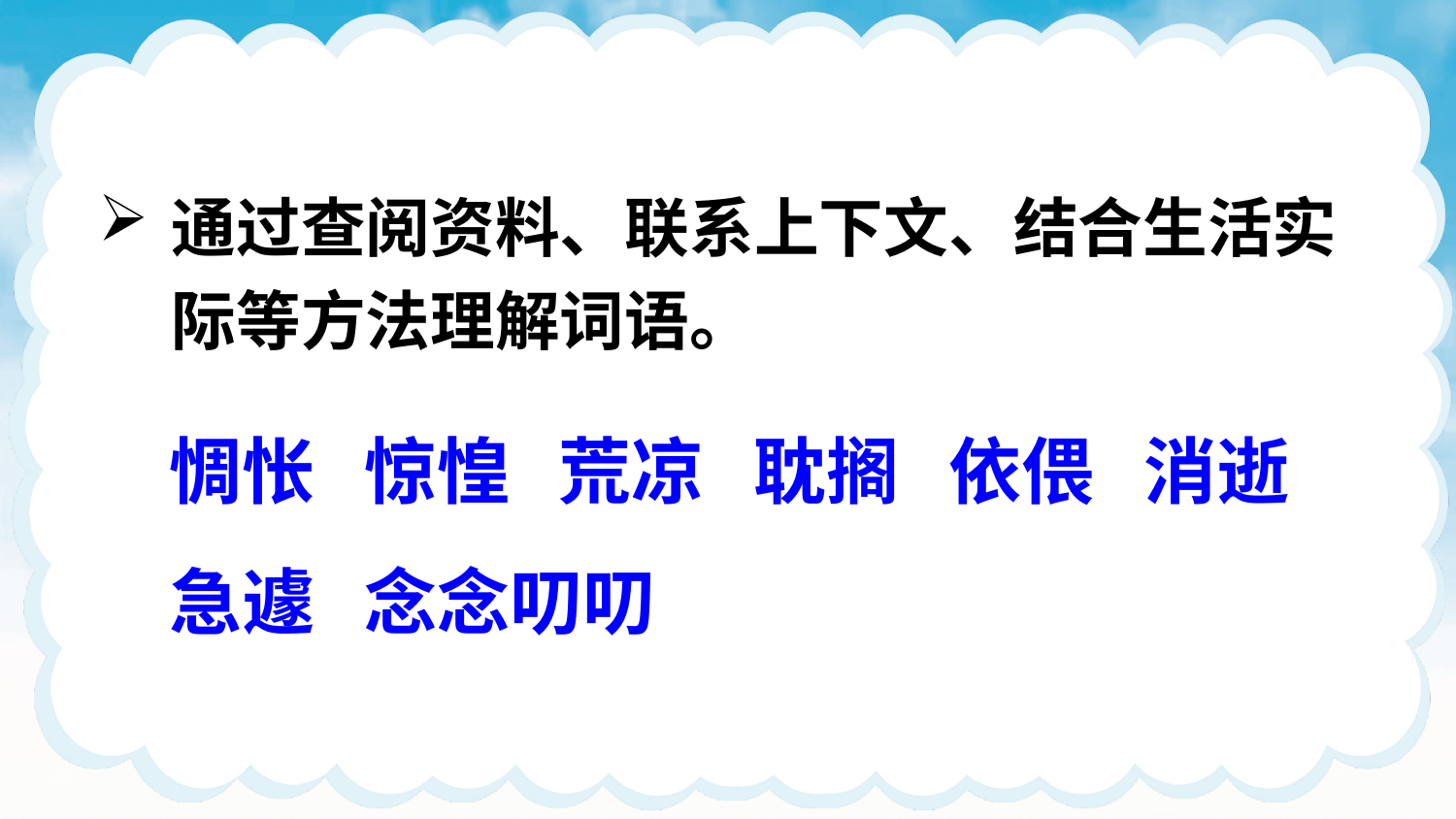

通过查阅资料、联系上下文、结合生活实际等方法理解词语。
惆怅   惊惶   荒凉   耽搁   依偎   消逝   急遽   念念叨叨